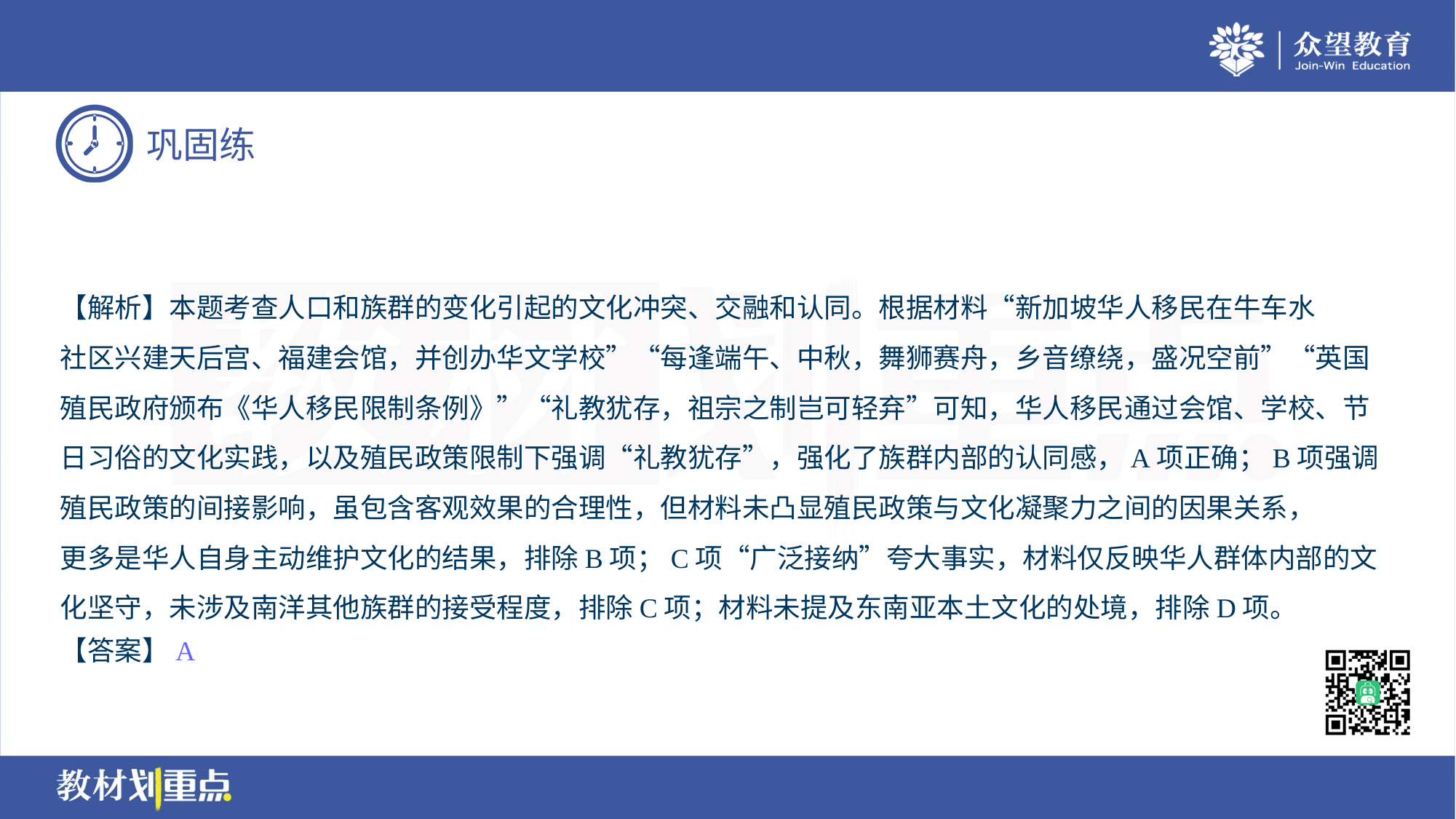

【解析】本题考查人口和族群的变化引起的文化冲突、交融和认同。根据材料“新加坡华人移民在牛车水
社区兴建天后宫、福建会馆，并创办华文学校”“每逢端午、中秋，舞狮赛舟，乡音缭绕，盛况空前”“英国
殖民政府颁布《华人移民限制条例》”“礼教犹存，祖宗之制岂可轻弃”可知，华人移民通过会馆、学校、节
日习俗的文化实践，以及殖民政策限制下强调“礼教犹存”，强化了族群内部的认同感，A项正确；B项强调
殖民政策的间接影响，虽包含客观效果的合理性，但材料未凸显殖民政策与文化凝聚力之间的因果关系，
更多是华人自身主动维护文化的结果，排除B项；C项“广泛接纳”夸大事实，材料仅反映华人群体内部的文
化坚守，未涉及南洋其他族群的接受程度，排除C项；材料未提及东南亚本土文化的处境，排除D项。
【答案】A